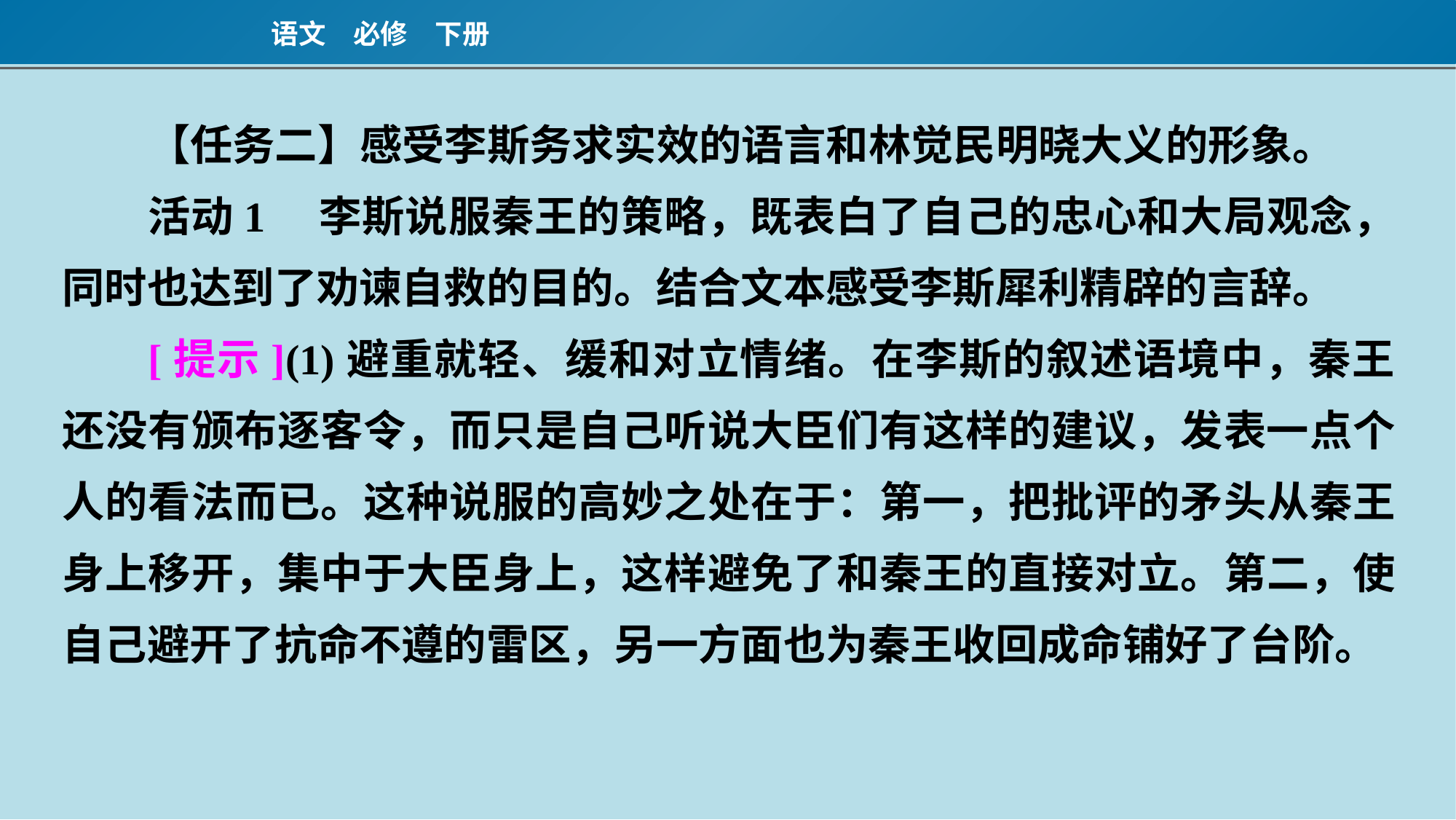

【任务二】感受李斯务求实效的语言和林觉民明晓大义的形象。
活动1　李斯说服秦王的策略，既表白了自己的忠心和大局观念，同时也达到了劝谏自救的目的。结合文本感受李斯犀利精辟的言辞。
[提示](1)避重就轻、缓和对立情绪。在李斯的叙述语境中，秦王还没有颁布逐客令，而只是自己听说大臣们有这样的建议，发表一点个人的看法而已。这种说服的高妙之处在于：第一，把批评的矛头从秦王身上移开，集中于大臣身上，这样避免了和秦王的直接对立。第二，使自己避开了抗命不遵的雷区，另一方面也为秦王收回成命铺好了台阶。